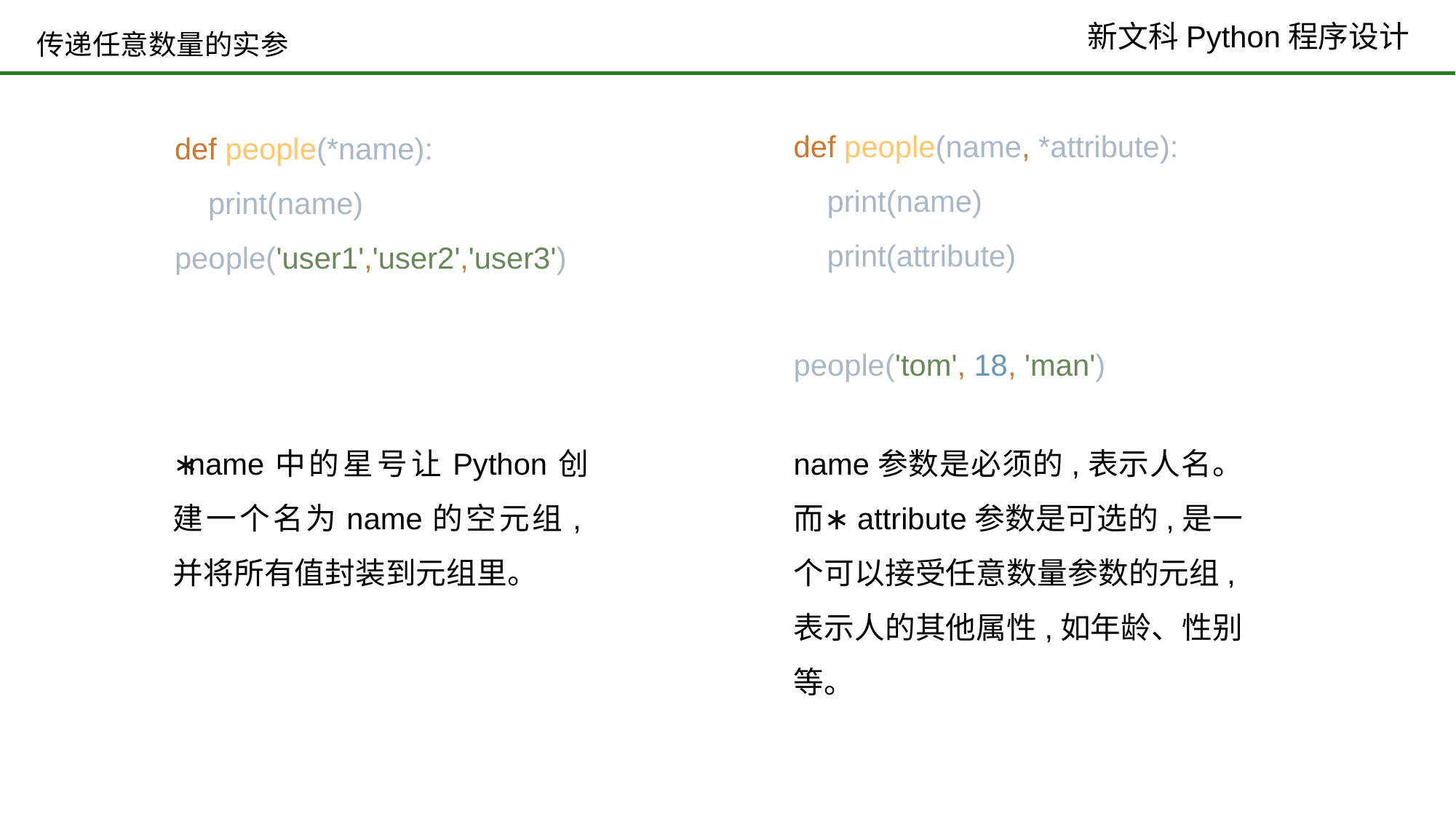

# 传递任意数量的实参
def people(name, *attribute):
    print(name)
    print(attribute)
people('tom', 18, 'man')
def people(*name):
    print(name)
people('user1','user2','user3')
name参数是必须的,表示人名。而∗attribute参数是可选的,是一个可以接受任意数量参数的元组,表示人的其他属性,如年龄、性别等。
∗name中的星号让Python创建一个名为name的空元组,并将所有值封装到元组里。